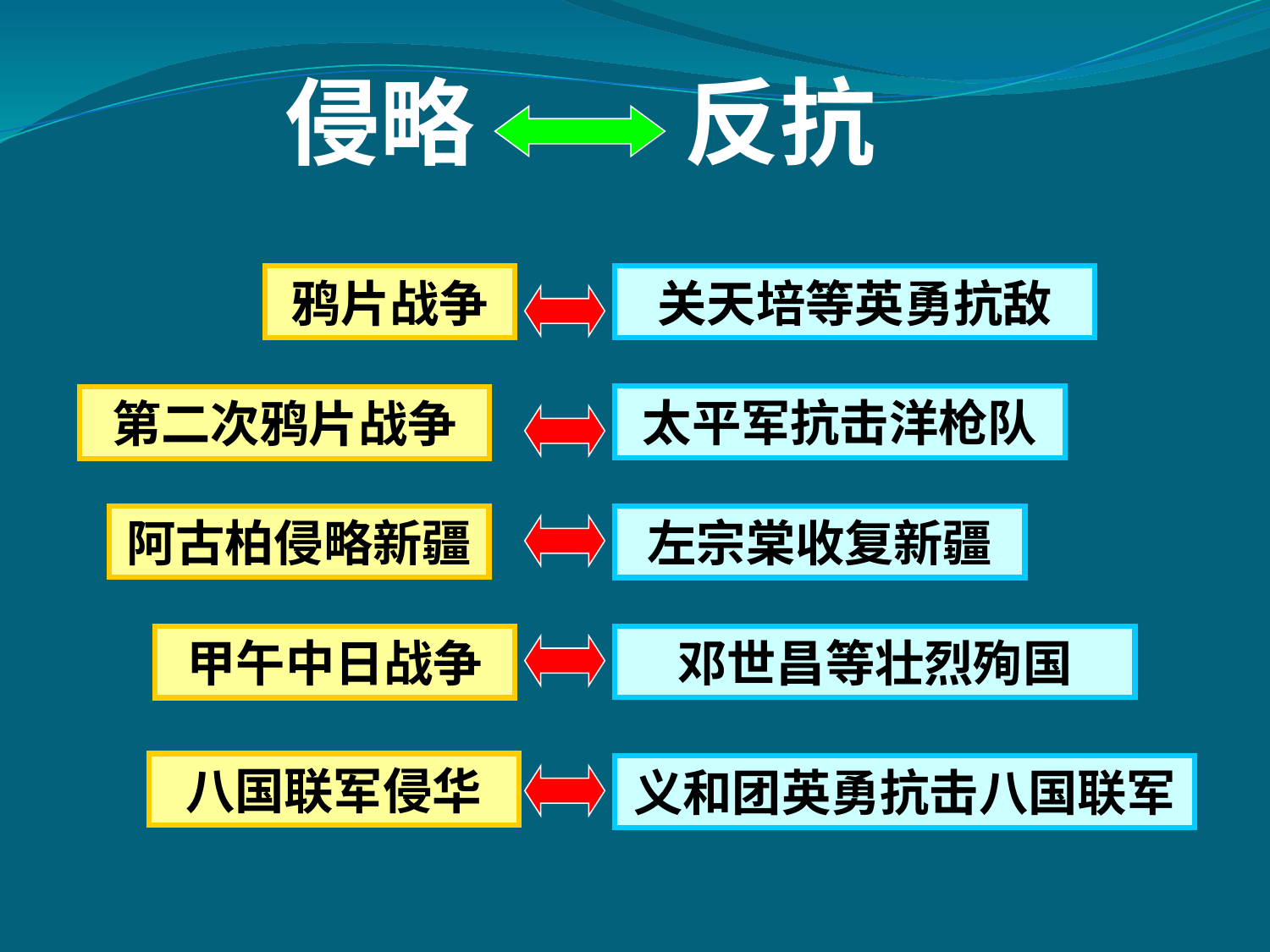

侵略
反抗

鸦片战争
关天培等英勇抗敌

太平军抗击洋枪队
第二次鸦片战争

阿古柏侵略新疆
左宗棠收复新疆

邓世昌等壮烈殉国
甲午中日战争

八国联军侵华
义和团英勇抗击八国联军